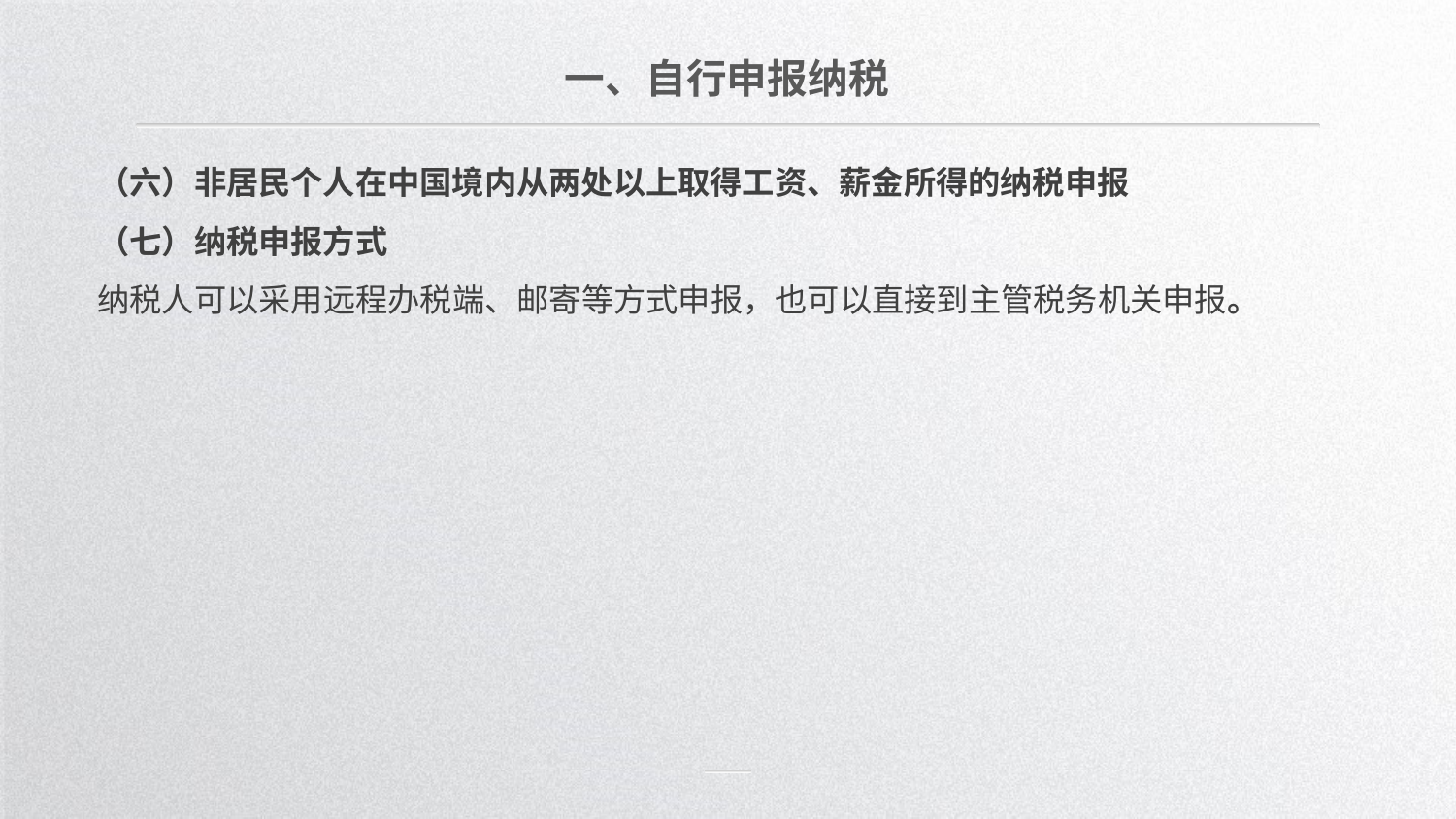

一、自行申报纳税
（六）非居民个人在中国境内从两处以上取得工资、薪金所得的纳税申报
（七）纳税申报方式
纳税人可以采用远程办税端、邮寄等方式申报，也可以直接到主管税务机关申报。